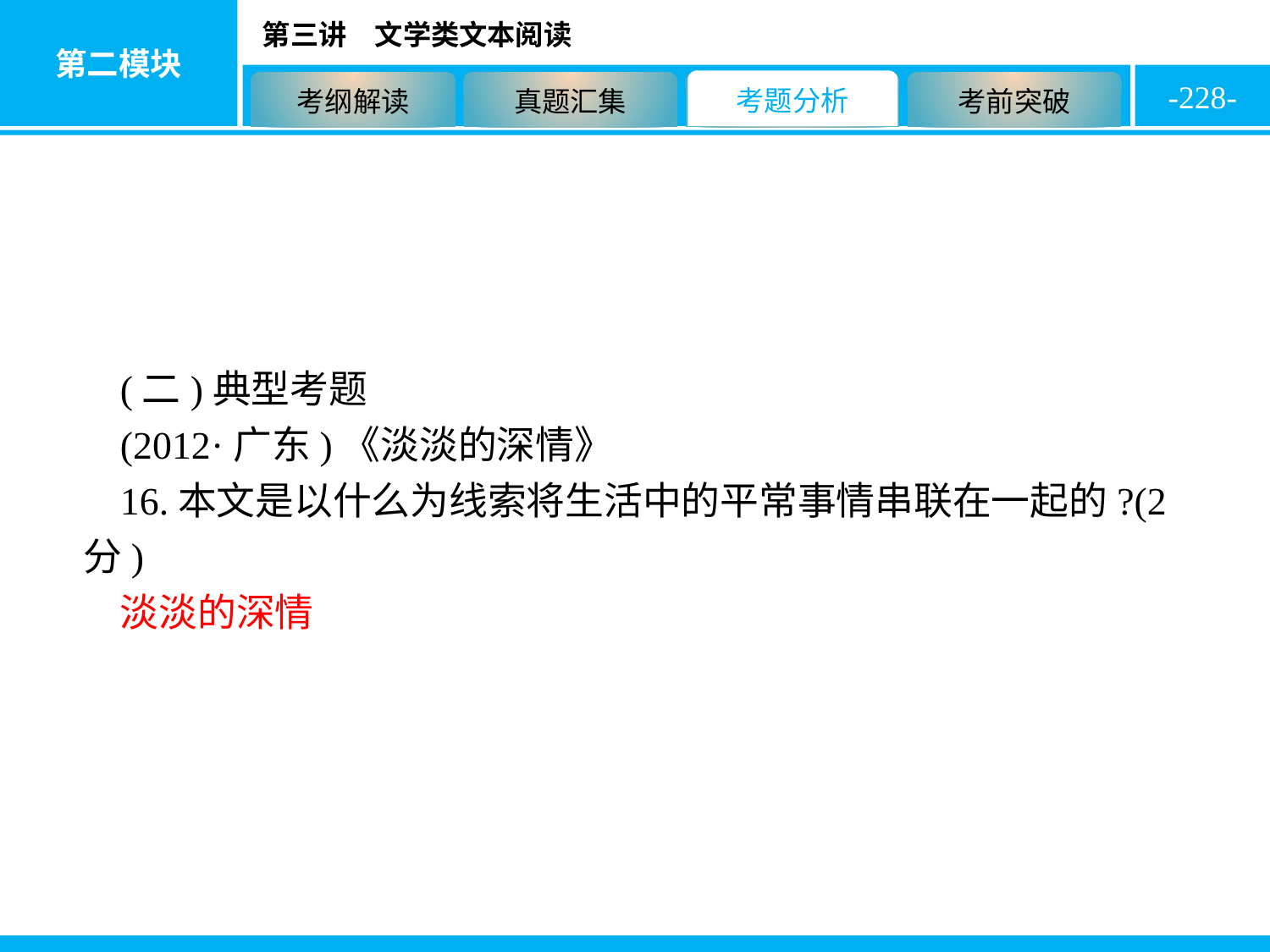

-228-
(二)典型考题
(2012·广东)《淡淡的深情》
16.本文是以什么为线索将生活中的平常事情串联在一起的?(2分)
淡淡的深情